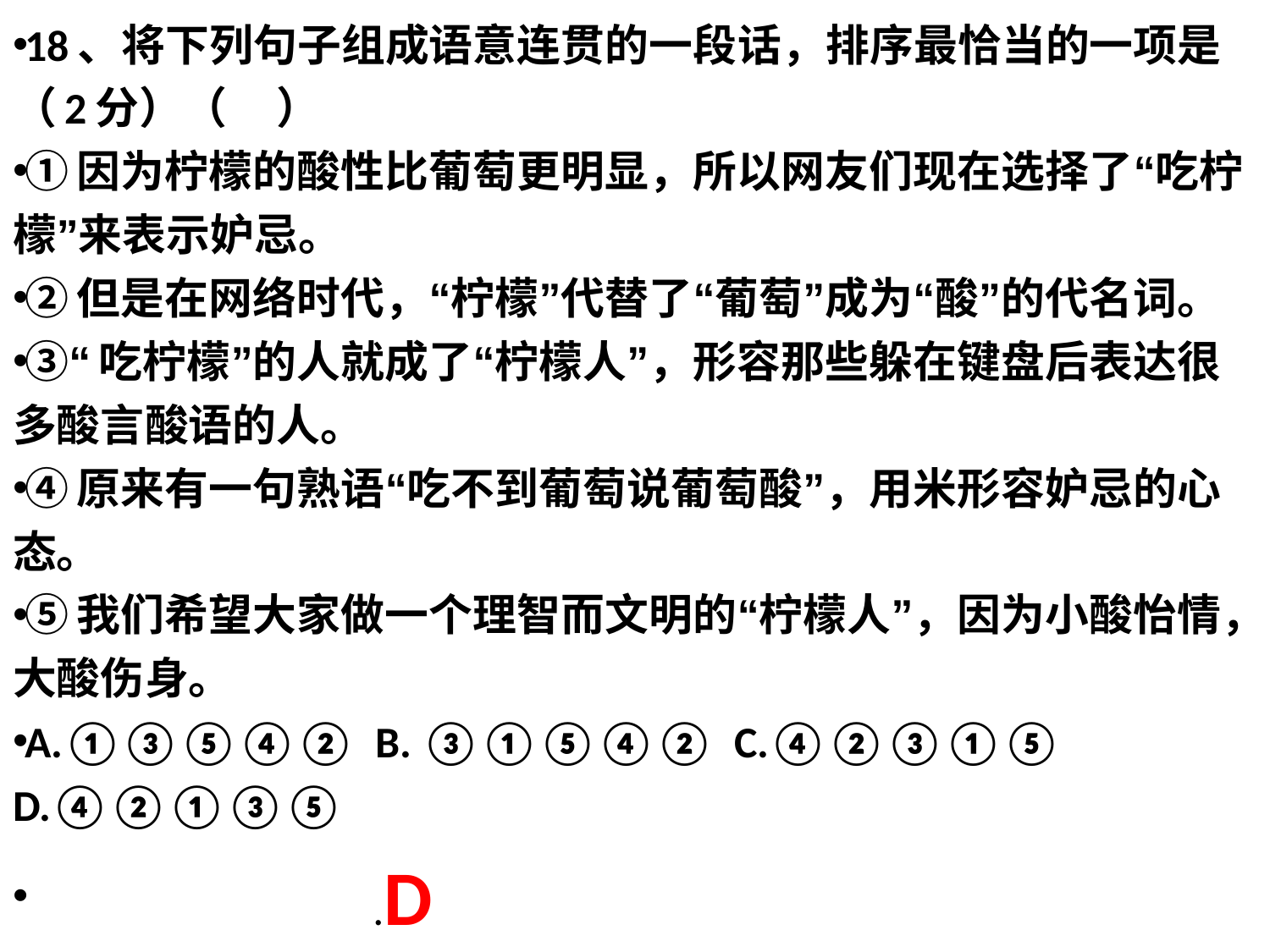

18、将下列句子组成语意连贯的一段话，排序最恰当的一项是（2分）（    ）
①因为柠檬的酸性比葡萄更明显，所以网友们现在选择了“吃柠檬”来表示妒忌。
②但是在网络时代，“柠檬”代替了“葡萄”成为“酸”的代名词。
③“吃柠檬”的人就成了“柠檬人”，形容那些躲在键盘后表达很多酸言酸语的人。
④原来有一句熟语“吃不到葡萄说葡萄酸”，用米形容妒忌的心态。
⑤我们希望大家做一个理智而文明的“柠檬人”，因为小酸怡情，大酸伤身。
A.①③⑤④②  B. ③①⑤④②  C.④②③①⑤  D.④②①③⑤
                                   .D

#